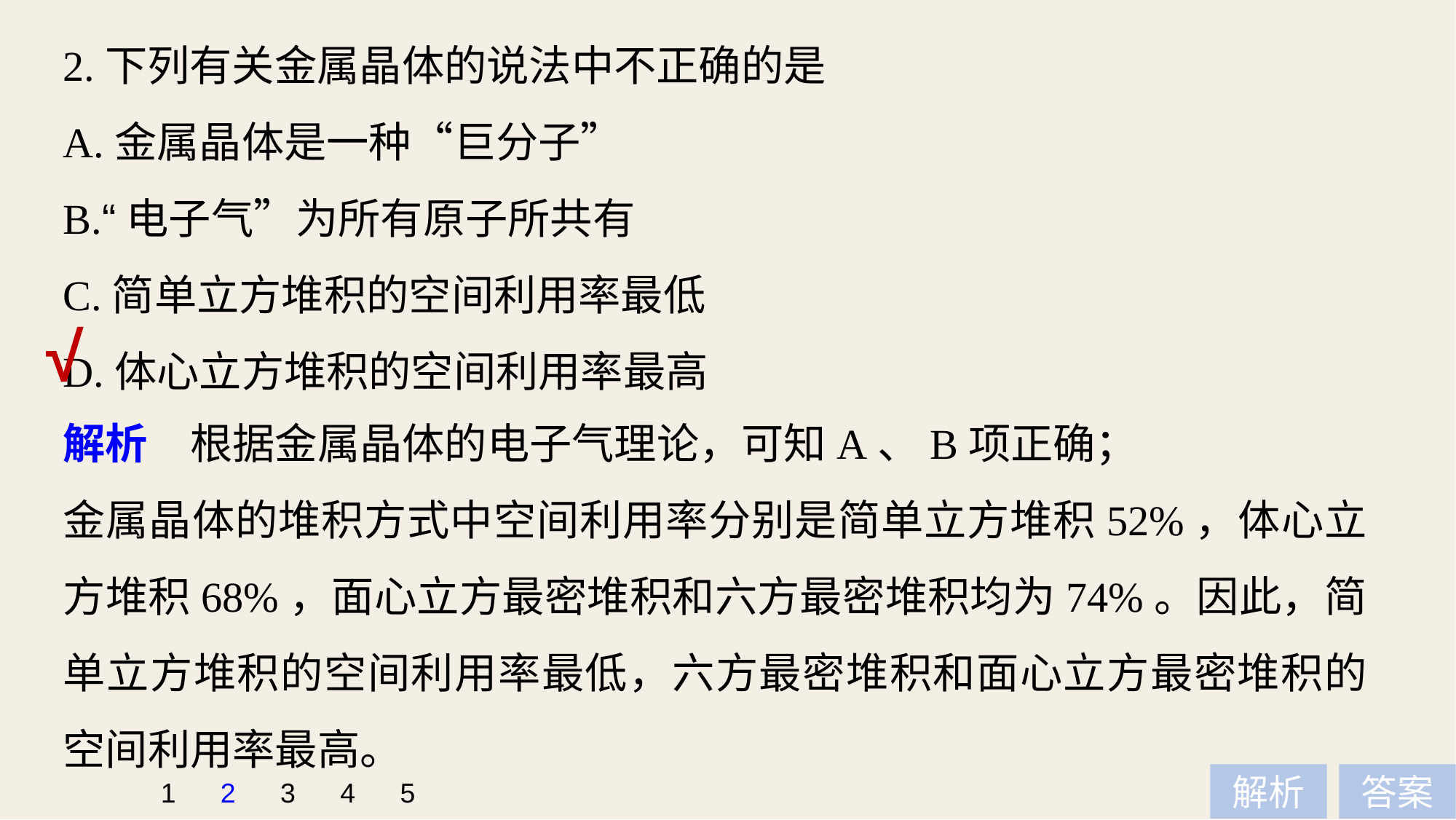

2.下列有关金属晶体的说法中不正确的是
A.金属晶体是一种“巨分子”
B.“电子气”为所有原子所共有
C.简单立方堆积的空间利用率最低
D.体心立方堆积的空间利用率最高
√
解析　根据金属晶体的电子气理论，可知A、B项正确；
金属晶体的堆积方式中空间利用率分别是简单立方堆积52%，体心立方堆积68%，面心立方最密堆积和六方最密堆积均为74%。因此，简单立方堆积的空间利用率最低，六方最密堆积和面心立方最密堆积的空间利用率最高。
1
2
3
4
5
解析
答案